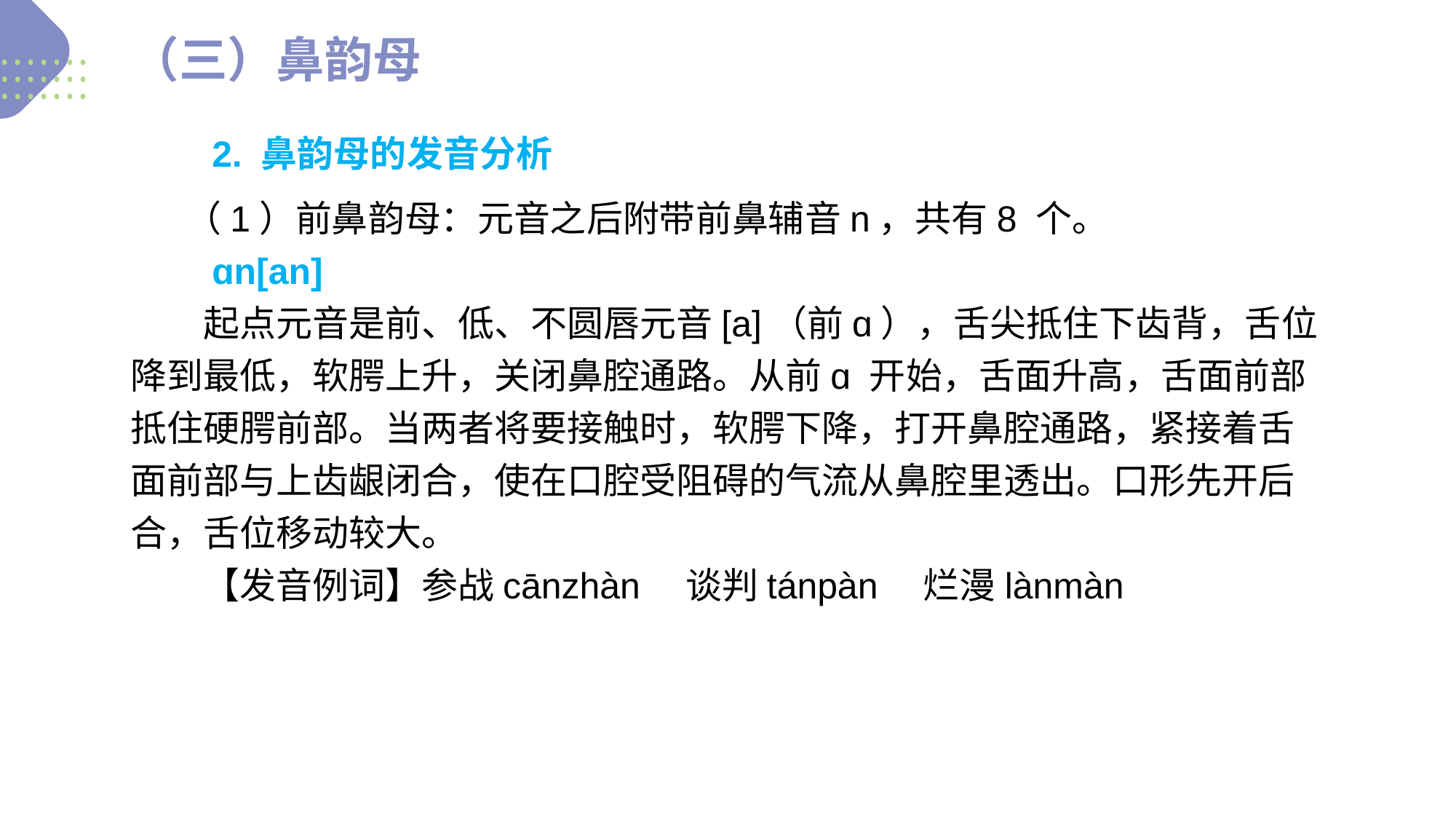

（三）鼻韵母

　　2. 鼻韵母的发音分析
　　（1）前鼻韵母：元音之后附带前鼻辅音n，共有8 个。
　　ɑn[an]
　　起点元音是前、低、不圆唇元音[a]（前ɑ），舌尖抵住下齿背，舌位降到最低，软腭上升，关闭鼻腔通路。从前ɑ 开始，舌面升高，舌面前部抵住硬腭前部。当两者将要接触时，软腭下降，打开鼻腔通路，紧接着舌面前部与上齿龈闭合，使在口腔受阻碍的气流从鼻腔里透出。口形先开后合，舌位移动较大。
　　【发音例词】参战cānzhàn　谈判tánpàn　烂漫lànmàn